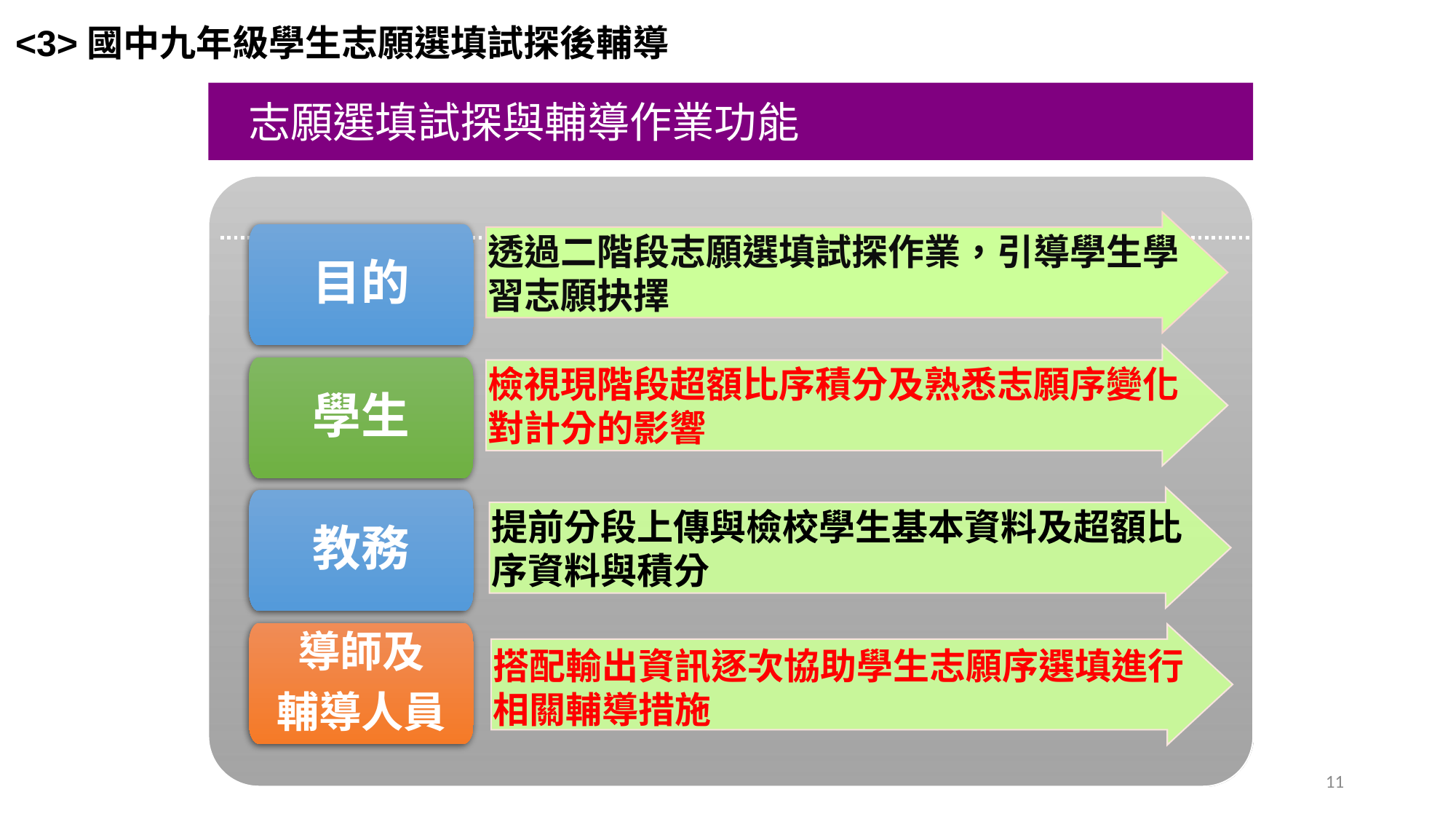

<3>國中九年級學生志願選填試探後輔導
  志願選填試探與輔導作業功能

透過二階段志願選填試探作業，引導學生學習志願抉擇

檢視現階段超額比序積分及熟悉志願序變化對計分的影響

目的
學生
教務
導師及
輔導人員

提前分段上傳與檢校學生基本資料及超額比序資料與積分

搭配輸出資訊逐次協助學生志願序選填進行相關輔導措施

11